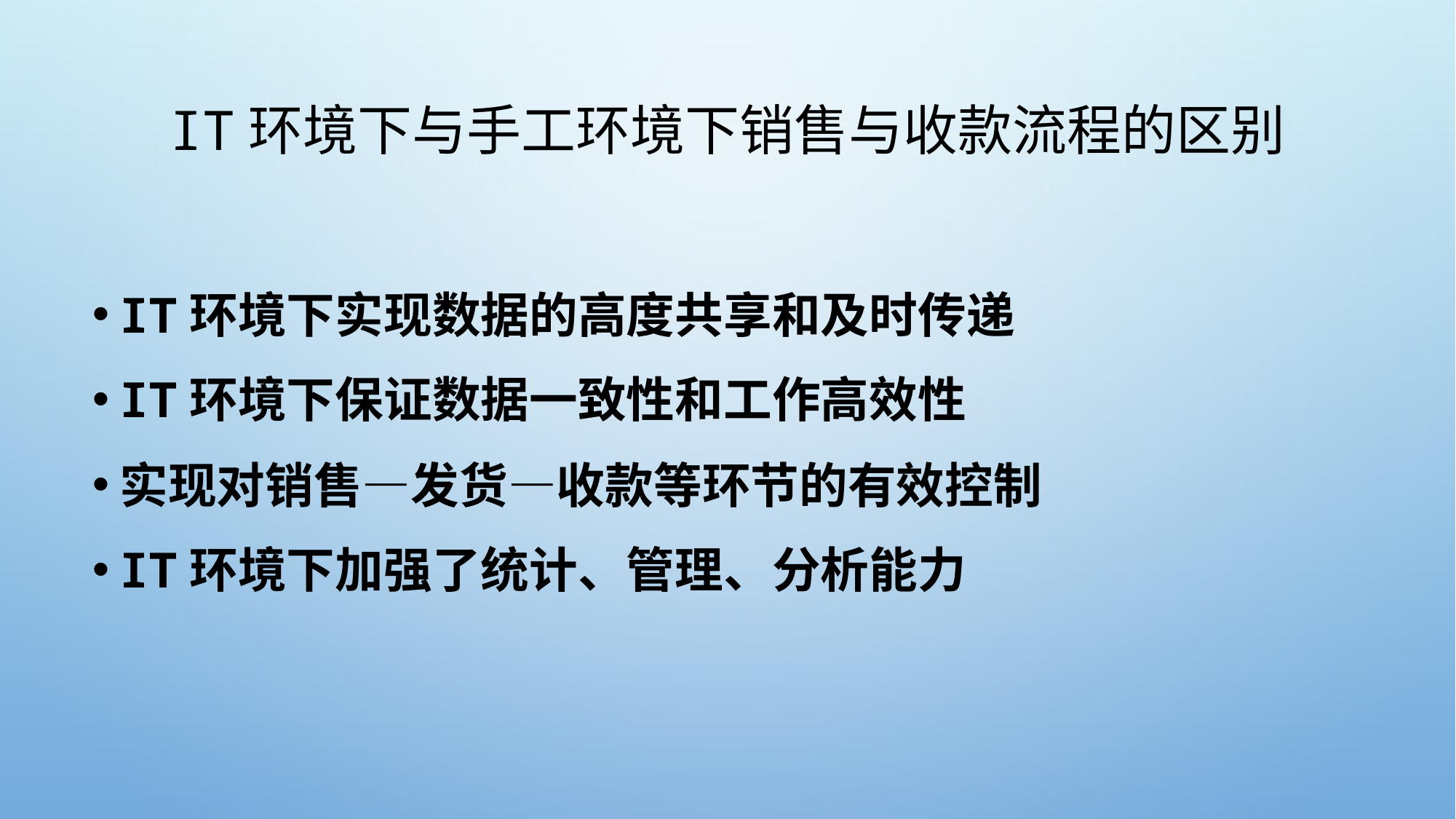

# IT环境下与手工环境下销售与收款流程的区别
IT环境下实现数据的高度共享和及时传递
IT环境下保证数据一致性和工作高效性
实现对销售—发货—收款等环节的有效控制
IT环境下加强了统计、管理、分析能力